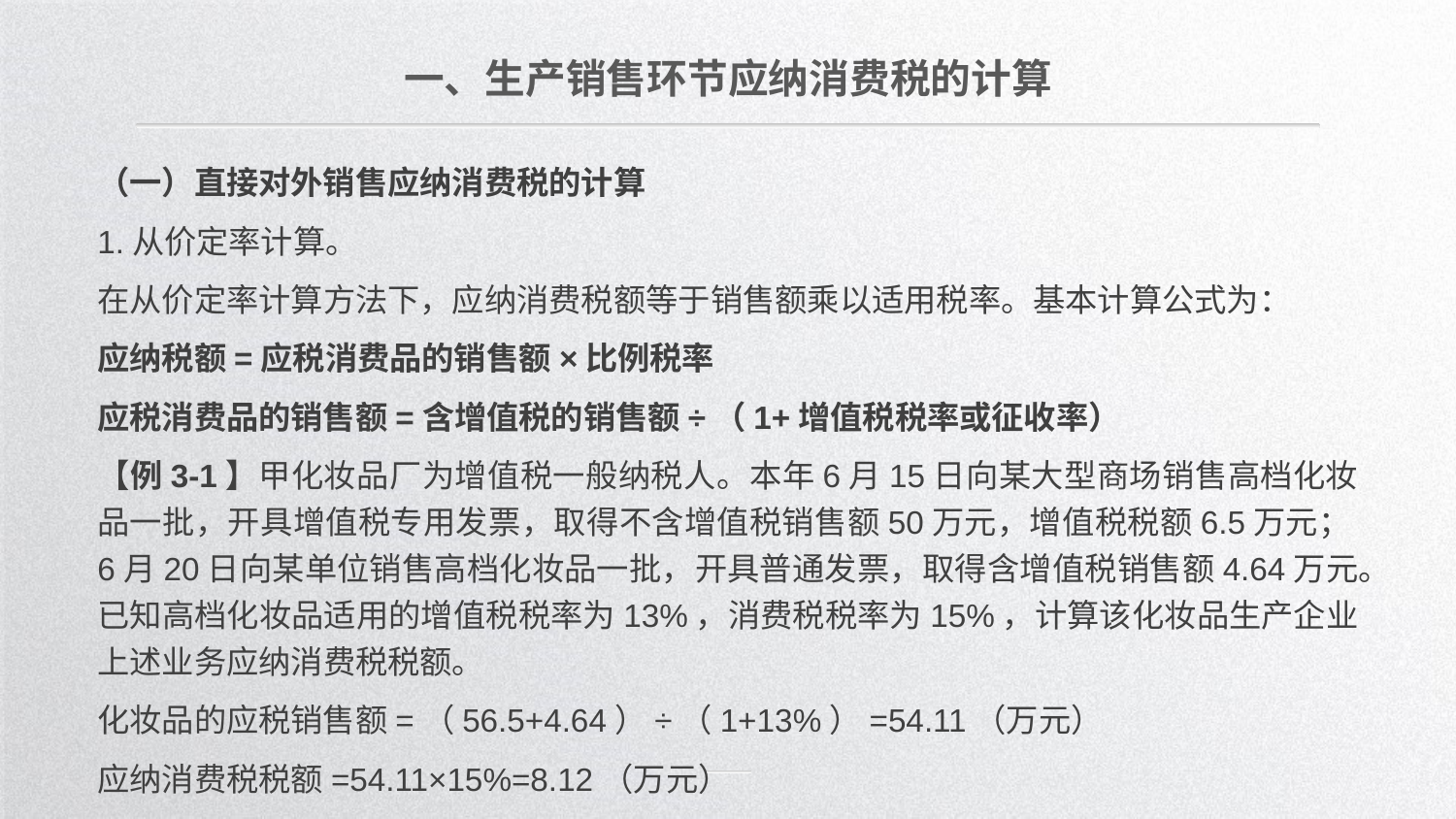

一、生产销售环节应纳消费税的计算
（一）直接对外销售应纳消费税的计算
1.从价定率计算。
在从价定率计算方法下，应纳消费税额等于销售额乘以适用税率。基本计算公式为：
应纳税额=应税消费品的销售额×比例税率
应税消费品的销售额=含增值税的销售额÷（1+增值税税率或征收率）
【例3-1】甲化妆品厂为增值税一般纳税人。本年6月15日向某大型商场销售高档化妆品一批，开具增值税专用发票，取得不含增值税销售额50万元，增值税税额6.5万元；6月20日向某单位销售高档化妆品一批，开具普通发票，取得含增值税销售额4.64万元。已知高档化妆品适用的增值税税率为13%，消费税税率为15%，计算该化妆品生产企业上述业务应纳消费税税额。
化妆品的应税销售额=（56.5+4.64）÷（1+13%）=54.11（万元）
应纳消费税税额=54.11×15%=8.12（万元）